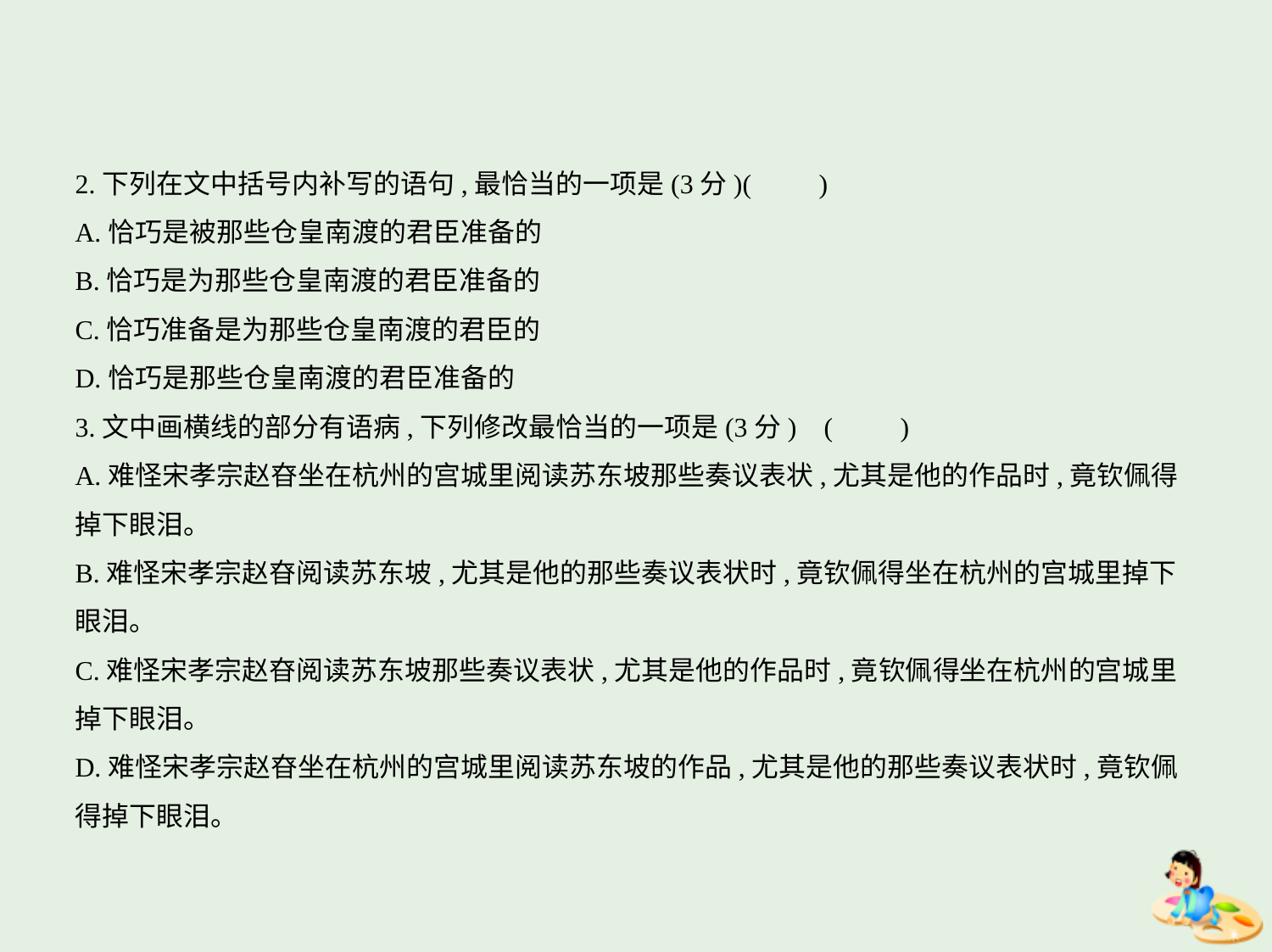

2.下列在文中括号内补写的语句,最恰当的一项是(3分)(　　)
A.恰巧是被那些仓皇南渡的君臣准备的
B.恰巧是为那些仓皇南渡的君臣准备的
C.恰巧准备是为那些仓皇南渡的君臣的
D.恰巧是那些仓皇南渡的君臣准备的
3.文中画横线的部分有语病,下列修改最恰当的一项是(3分) (　　)
A.难怪宋孝宗赵昚坐在杭州的宫城里阅读苏东坡那些奏议表状,尤其是他的作品时,竟钦佩得
掉下眼泪。
B.难怪宋孝宗赵昚阅读苏东坡,尤其是他的那些奏议表状时,竟钦佩得坐在杭州的宫城里掉下
眼泪。
C.难怪宋孝宗赵昚阅读苏东坡那些奏议表状,尤其是他的作品时,竟钦佩得坐在杭州的宫城里
掉下眼泪。
D.难怪宋孝宗赵昚坐在杭州的宫城里阅读苏东坡的作品,尤其是他的那些奏议表状时,竟钦佩
得掉下眼泪。